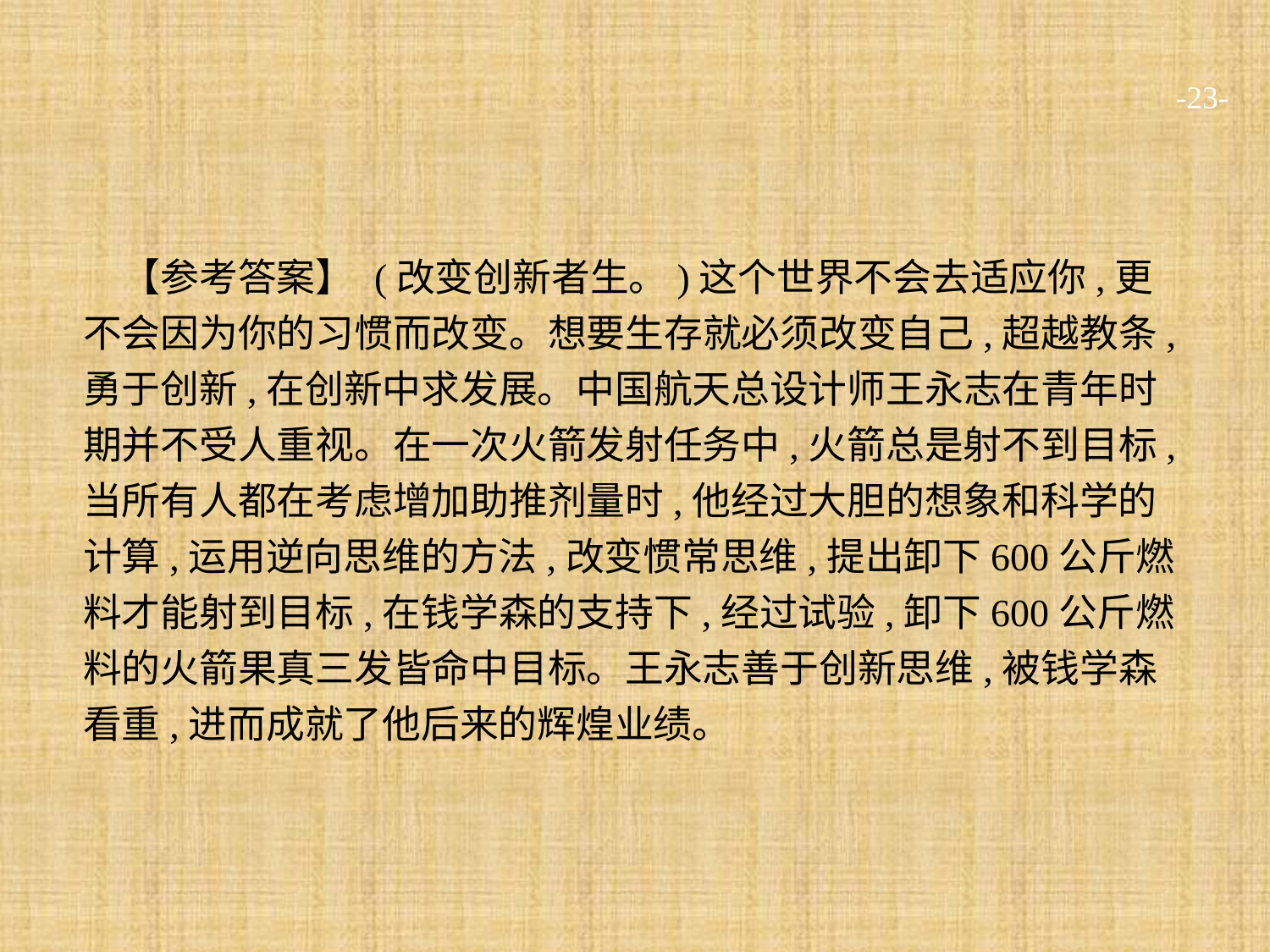

-23-
【参考答案】 (改变创新者生。)这个世界不会去适应你,更不会因为你的习惯而改变。想要生存就必须改变自己,超越教条,勇于创新,在创新中求发展。中国航天总设计师王永志在青年时期并不受人重视。在一次火箭发射任务中,火箭总是射不到目标,当所有人都在考虑增加助推剂量时,他经过大胆的想象和科学的计算,运用逆向思维的方法,改变惯常思维,提出卸下600公斤燃料才能射到目标,在钱学森的支持下,经过试验,卸下600公斤燃料的火箭果真三发皆命中目标。王永志善于创新思维,被钱学森看重,进而成就了他后来的辉煌业绩。